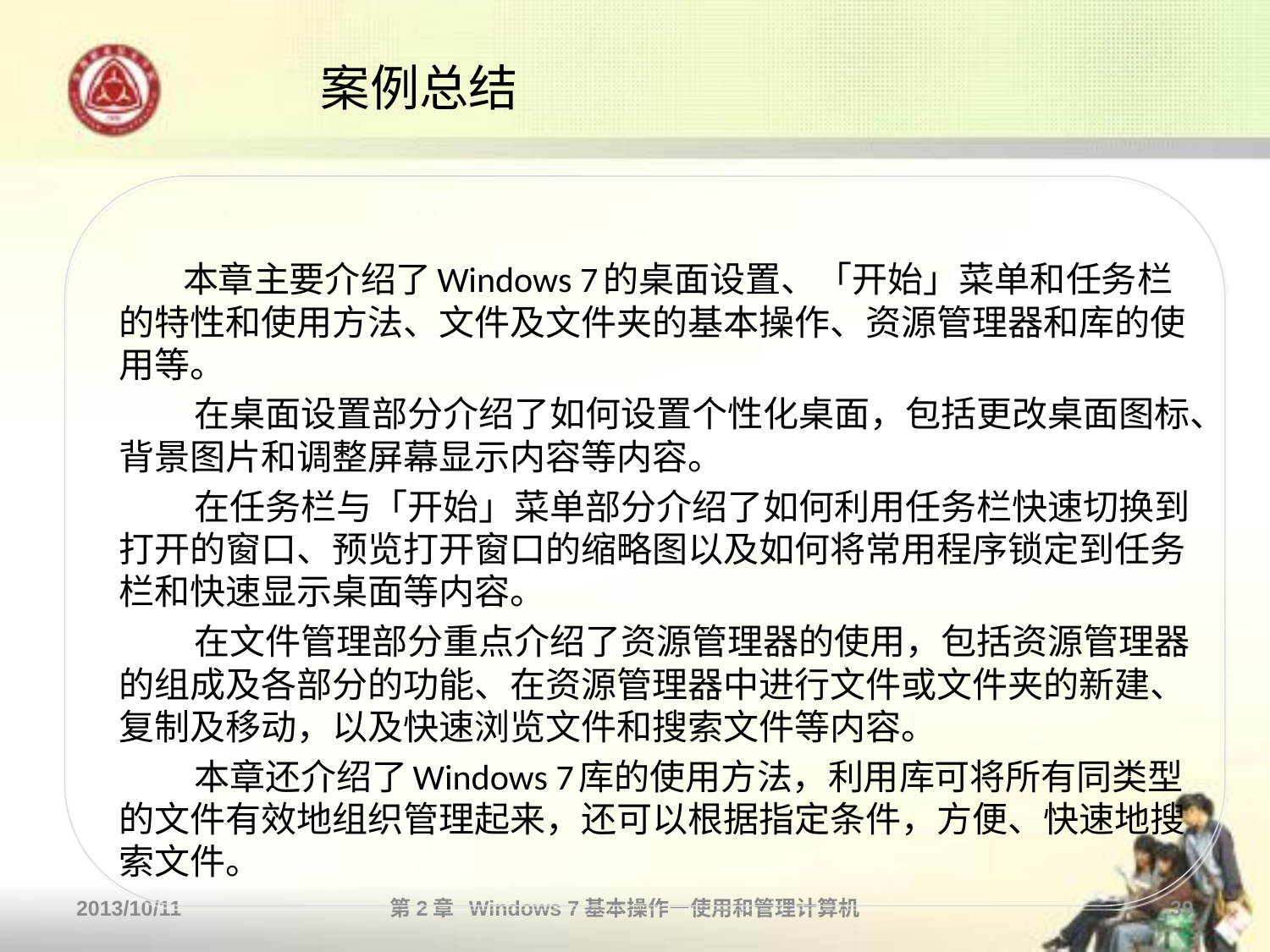

# 案例总结

　　　本章主要介绍了Windows 7的桌面设置、「开始」菜单和任务栏的特性和使用方法、文件及文件夹的基本操作、资源管理器和库的使用等。
              在桌面设置部分介绍了如何设置个性化桌面，包括更改桌面图标、背景图片和调整屏幕显示内容等内容。
              在任务栏与「开始」菜单部分介绍了如何利用任务栏快速切换到打开的窗口、预览打开窗口的缩略图以及如何将常用程序锁定到任务栏和快速显示桌面等内容。
              在文件管理部分重点介绍了资源管理器的使用，包括资源管理器的组成及各部分的功能、在资源管理器中进行文件或文件夹的新建、复制及移动，以及快速浏览文件和搜索文件等内容。
              本章还介绍了Windows 7库的使用方法，利用库可将所有同类型的文件有效地组织管理起来，还可以根据指定条件，方便、快速地搜索文件。
2013/10/11
第2章  Windows 7基本操作—使用和管理计算机
39